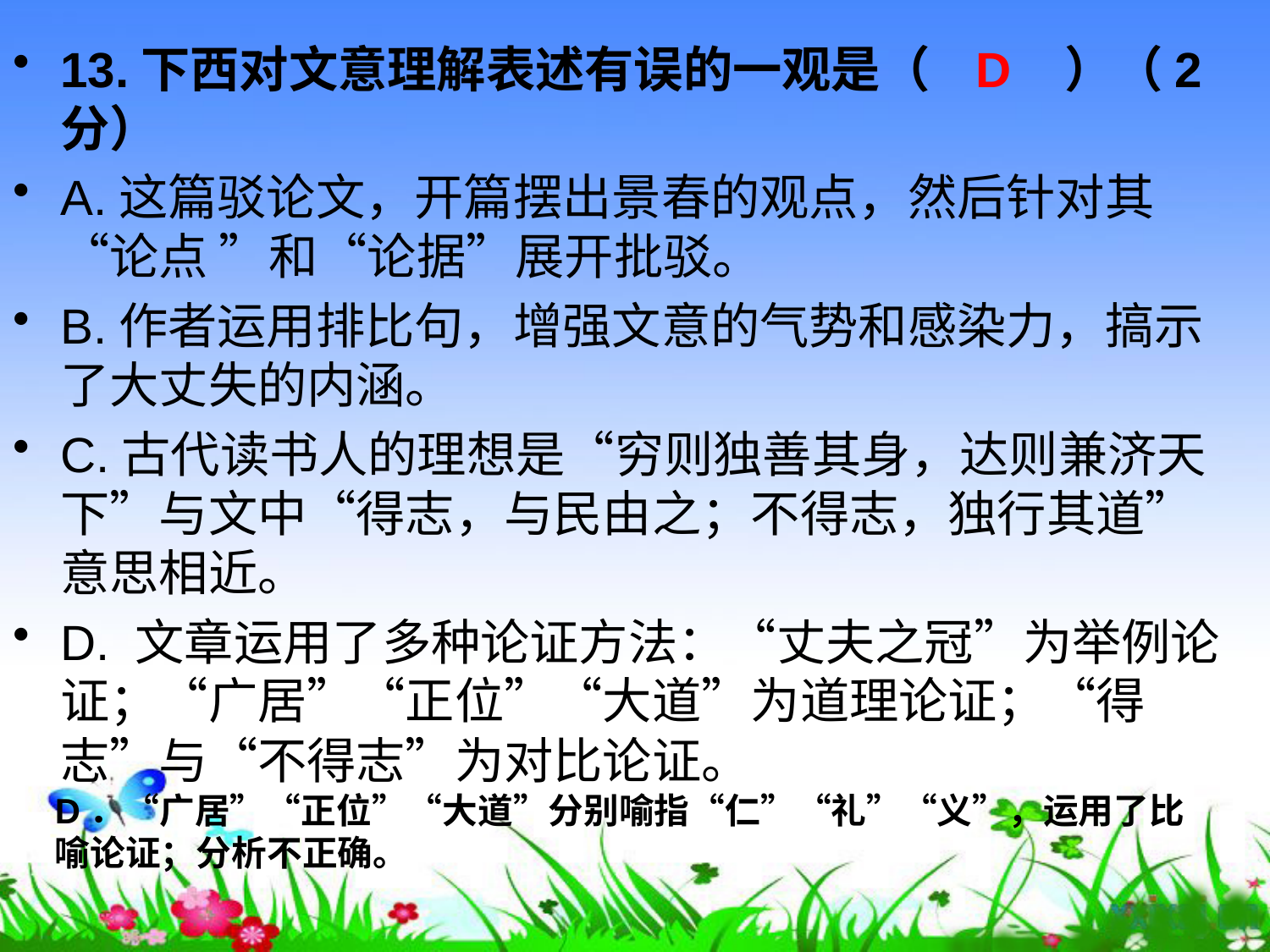

13.下西对文意理解表述有误的一观是（   D   ）（2分）
A.这篇驳论文，开篇摆出景春的观点，然后针对其“论点 ”和“论据”展开批驳。
B.作者运用排比句，增强文意的气势和感染力，搞示了大丈失的内涵。
C.古代读书人的理想是“穷则独善其身，达则兼济天下”与文中“得志，与民由之；不得志，独行其道”意思相近。
D. 文章运用了多种论证方法：“丈夫之冠”为举例论证；“广居”“正位”“大道”为道理论证；“得志”与“不得志”为对比论证。
D．“广居”“正位”“大道”分别喻指“仁”“礼”“义”，运用了比喻论证；分析不正确。